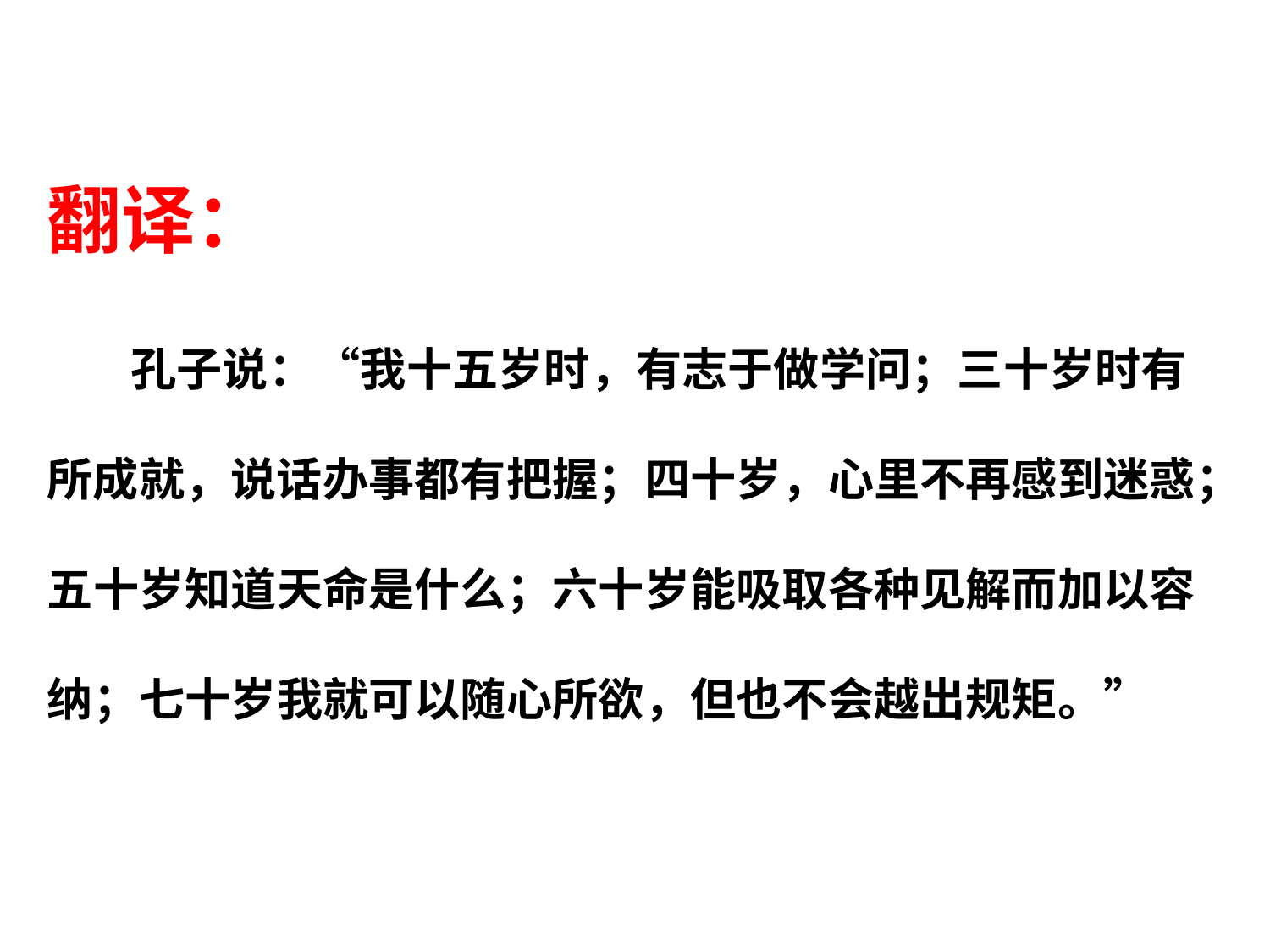

翻译：
       孔子说：“我十五岁时，有志于做学问；三十岁时有所成就，说话办事都有把握；四十岁，心里不再感到迷惑；五十岁知道天命是什么；六十岁能吸取各种见解而加以容纳；七十岁我就可以随心所欲，但也不会越出规矩。”